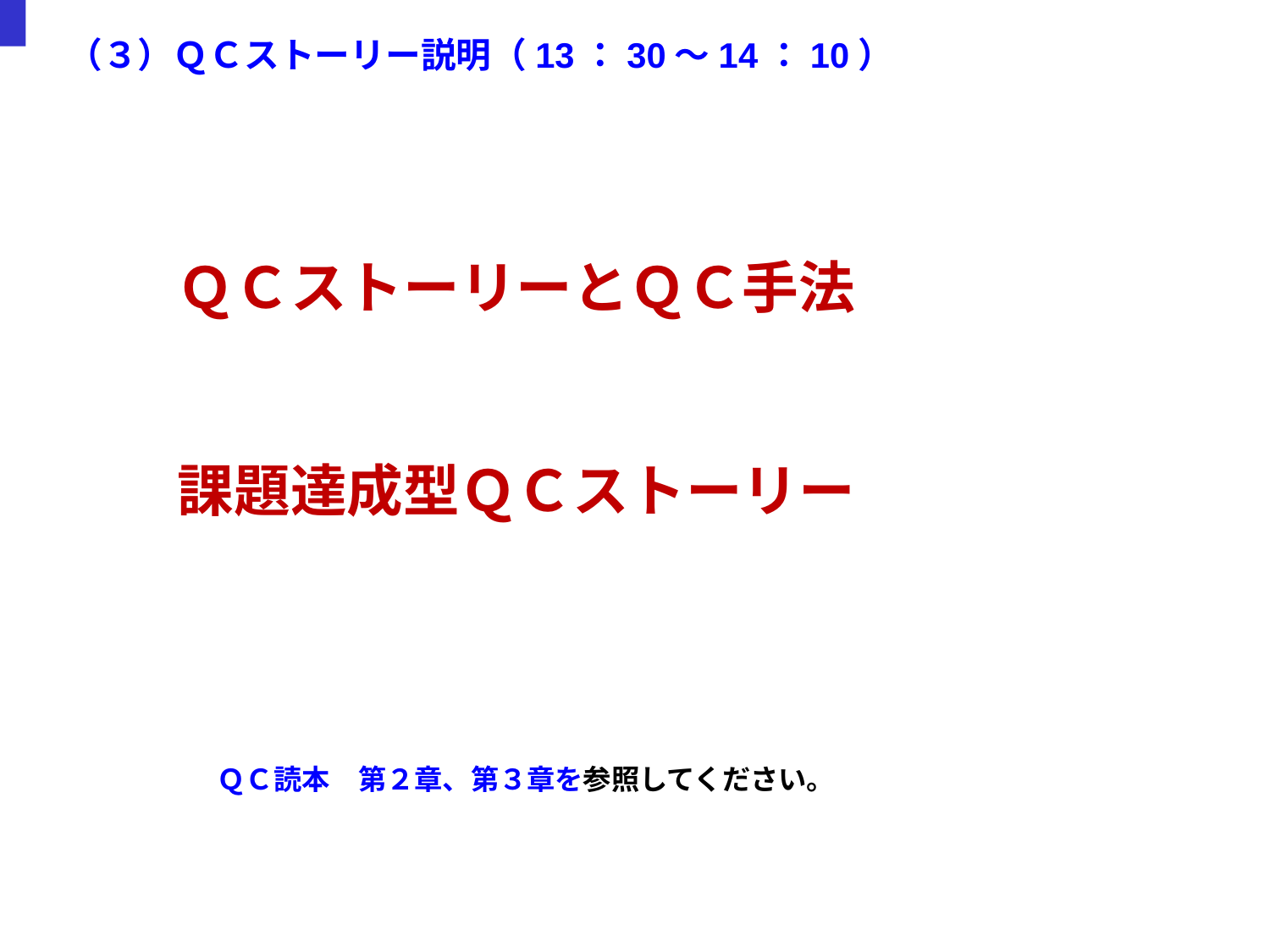

（３）ＱＣストーリー説明（13：30～14：10）
ＱＣストーリーとＱＣ手法

課題達成型ＱＣストーリー
ＱＣ読本　第２章、第３章を参照してください。